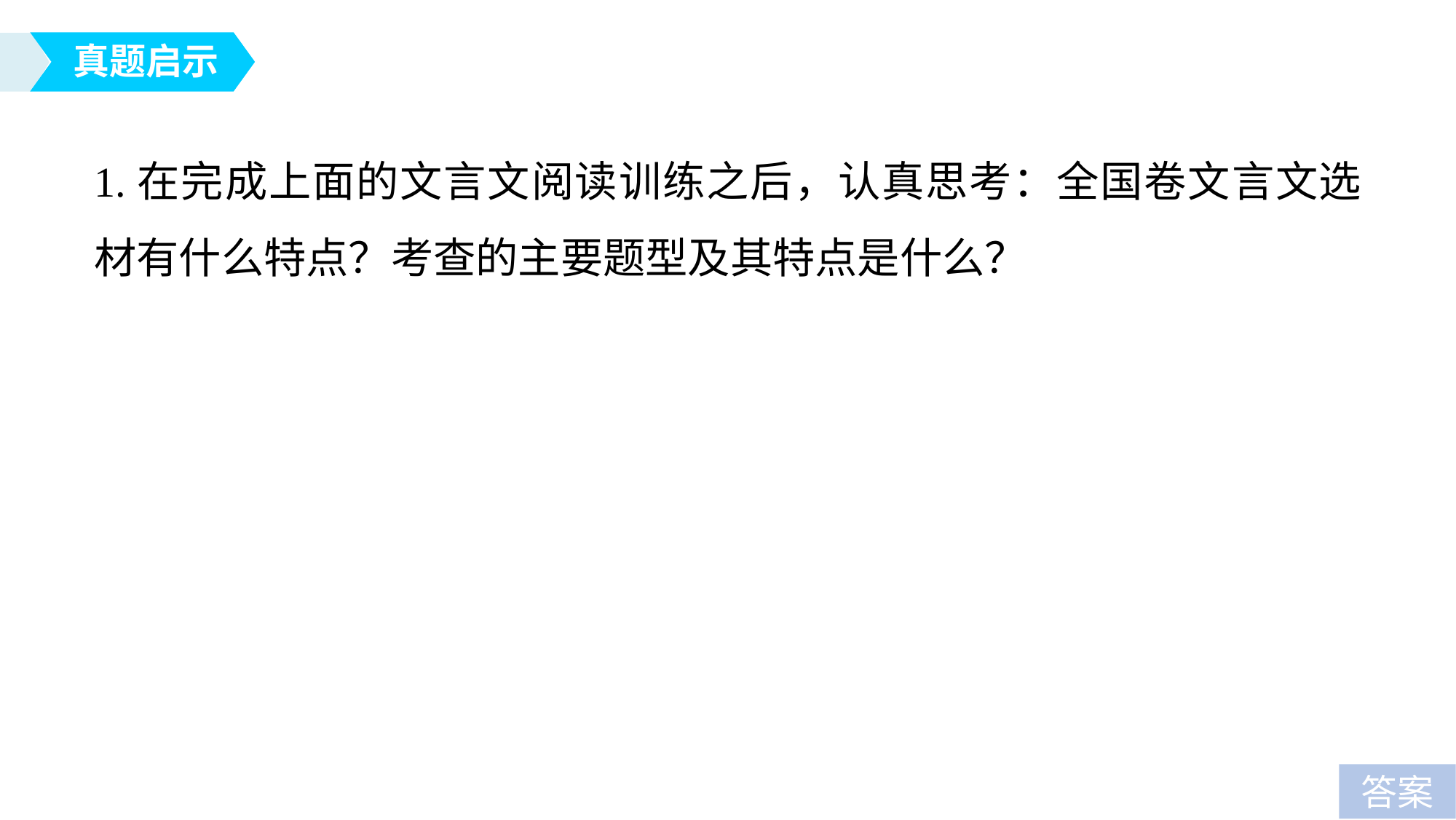

真题启示

1.在完成上面的文言文阅读训练之后，认真思考：全国卷文言文选材有什么特点？考查的主要题型及其特点是什么？
答案